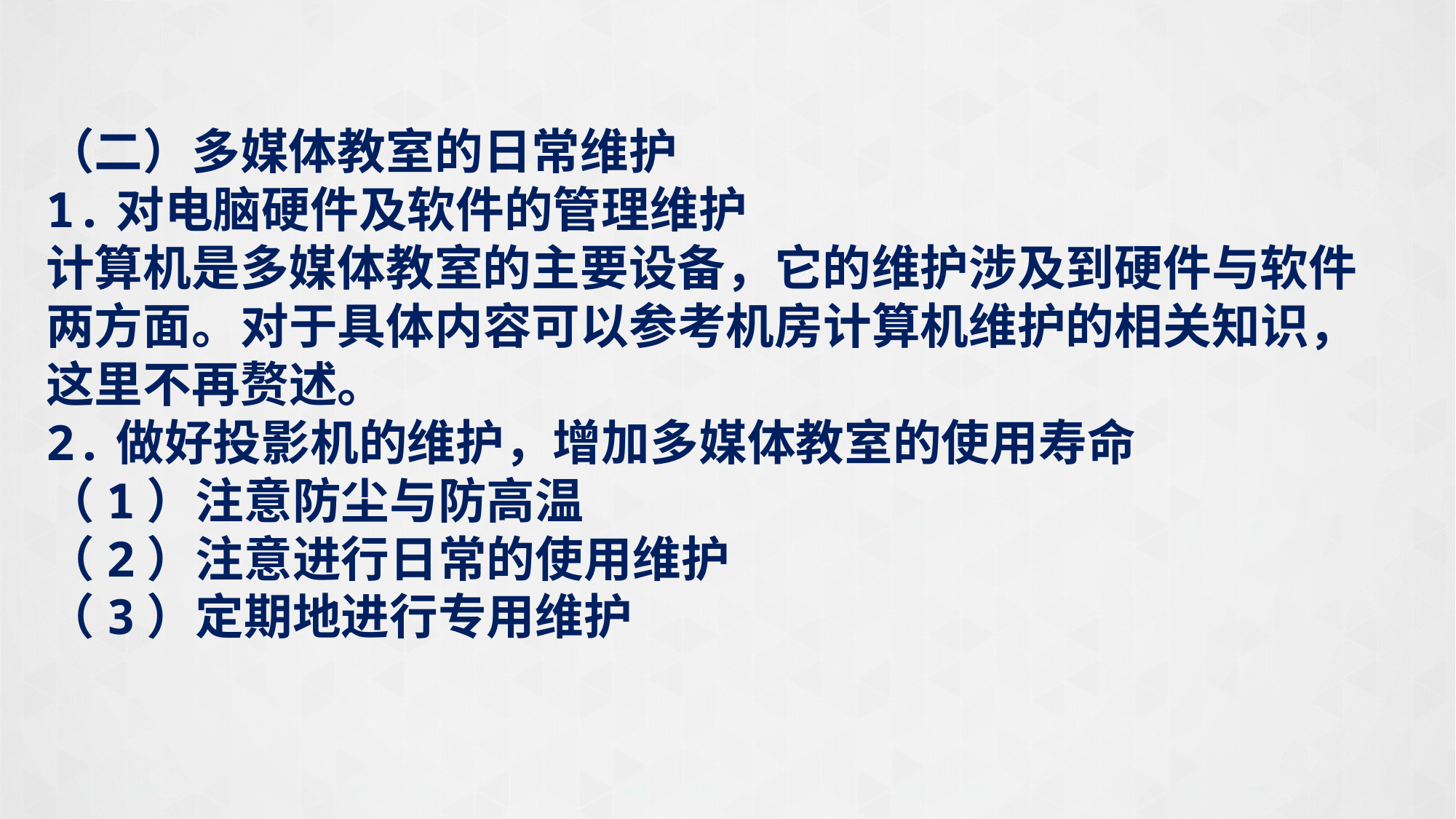

（二）多媒体教室的日常维护
1.对电脑硬件及软件的管理维护
计算机是多媒体教室的主要设备，它的维护涉及到硬件与软件两方面。对于具体内容可以参考机房计算机维护的相关知识，这里不再赘述。
2.做好投影机的维护，增加多媒体教室的使用寿命
（1）注意防尘与防高温
（2）注意进行日常的使用维护
（3）定期地进行专用维护